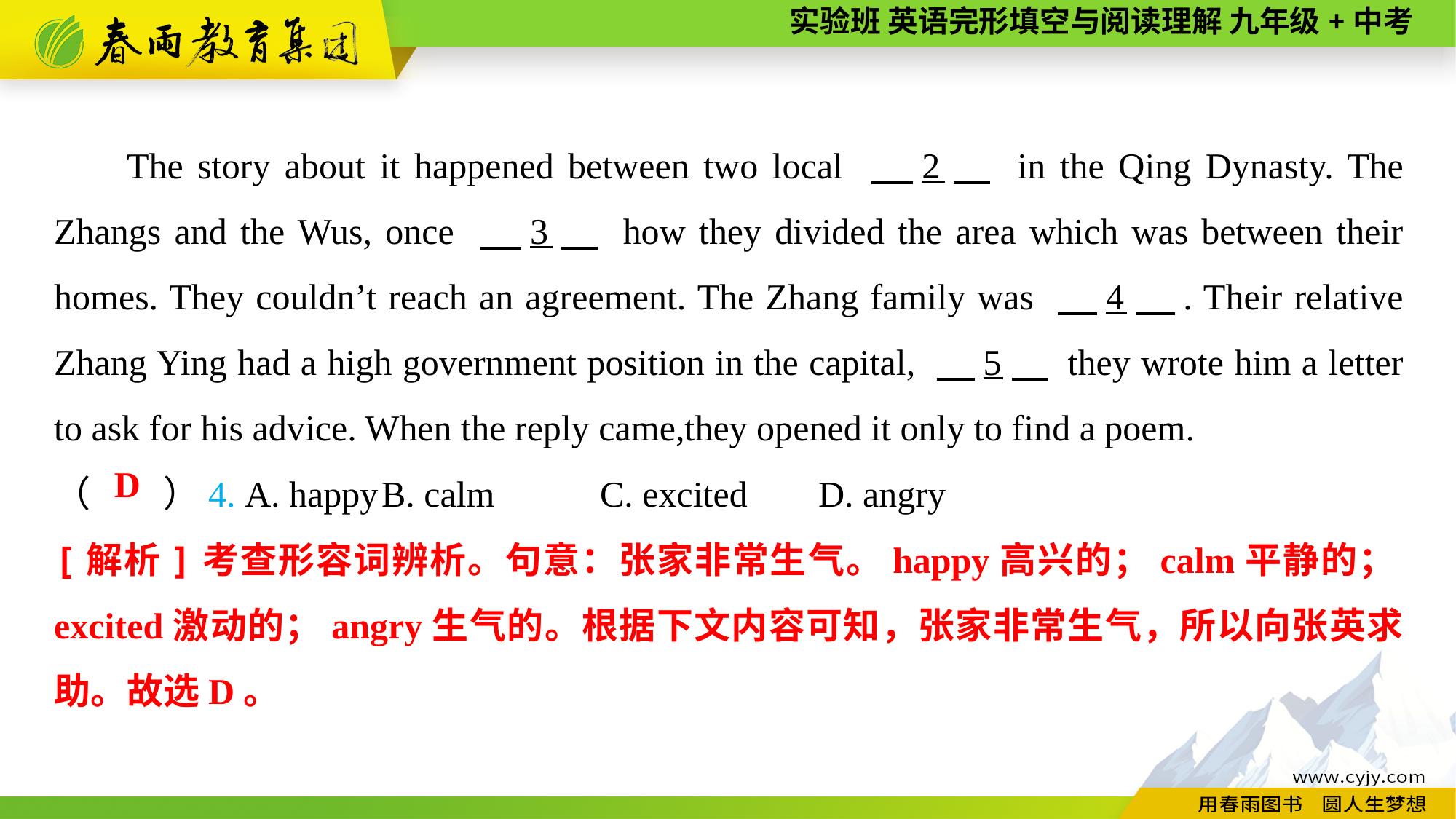

The story about it happened between two local 　2　 in the Qing Dynasty. The Zhangs and the Wus, once 　3　 how they divided the area which was between their homes. They couldn’t reach an agreement. The Zhang family was 　4　. Their relative Zhang Ying had a high government position in the capital, 　5　 they wrote him a letter to ask for his advice. When the reply came,they opened it only to find a poem.
（　　）4. A. happy	B. calm	C. excited	D. angry
D
[解析]考查形容词辨析。句意：张家非常生气。happy高兴的；calm平静的；excited激动的；angry生气的。根据下文内容可知，张家非常生气，所以向张英求助。故选D。